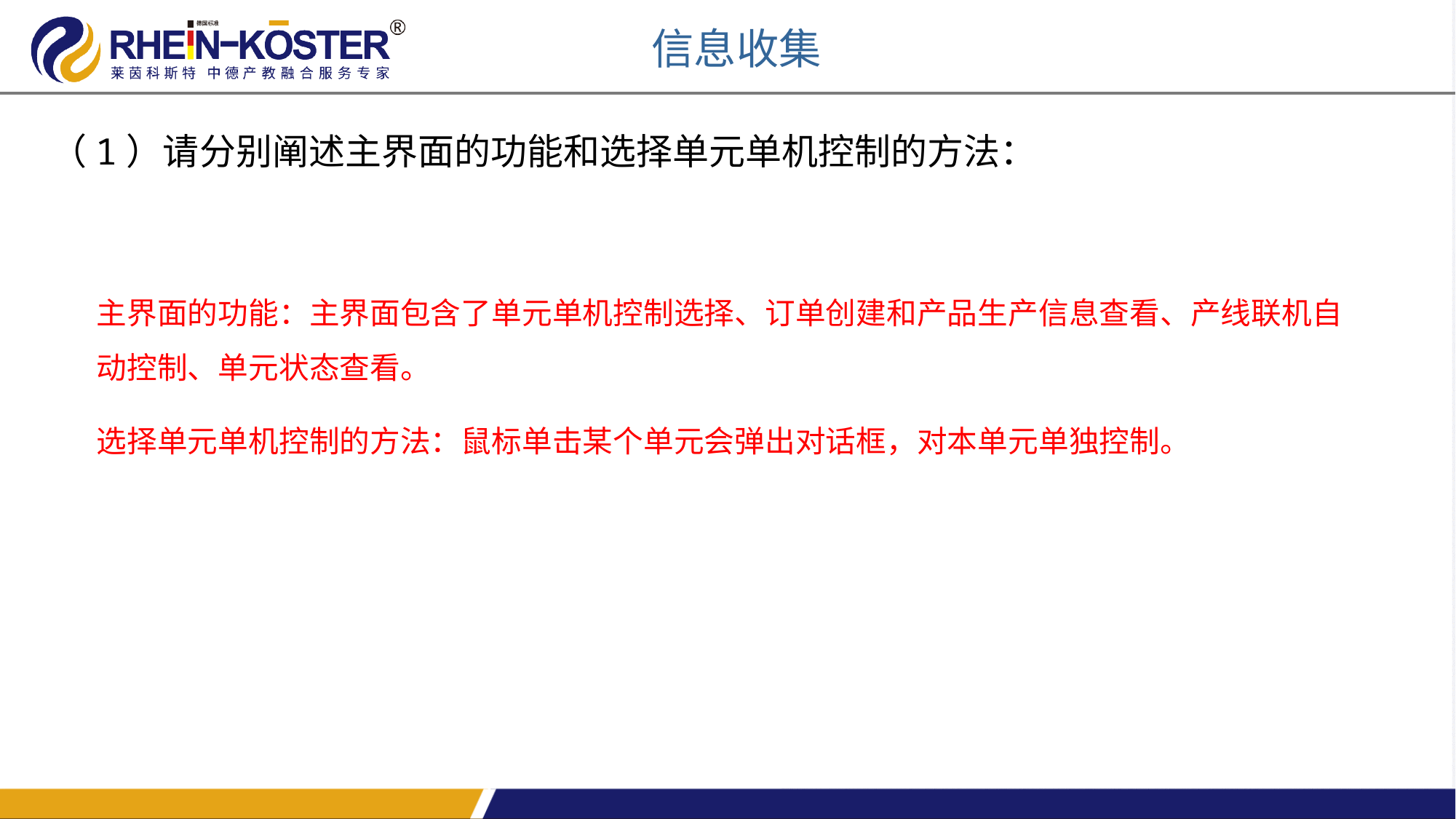

信息收集
（1）请分别阐述主界面的功能和选择单元单机控制的方法：
主界面的功能：主界面包含了单元单机控制选择、订单创建和产品生产信息查看、产线联机自动控制、单元状态查看。
选择单元单机控制的方法：鼠标单击某个单元会弹出对话框，对本单元单独控制。